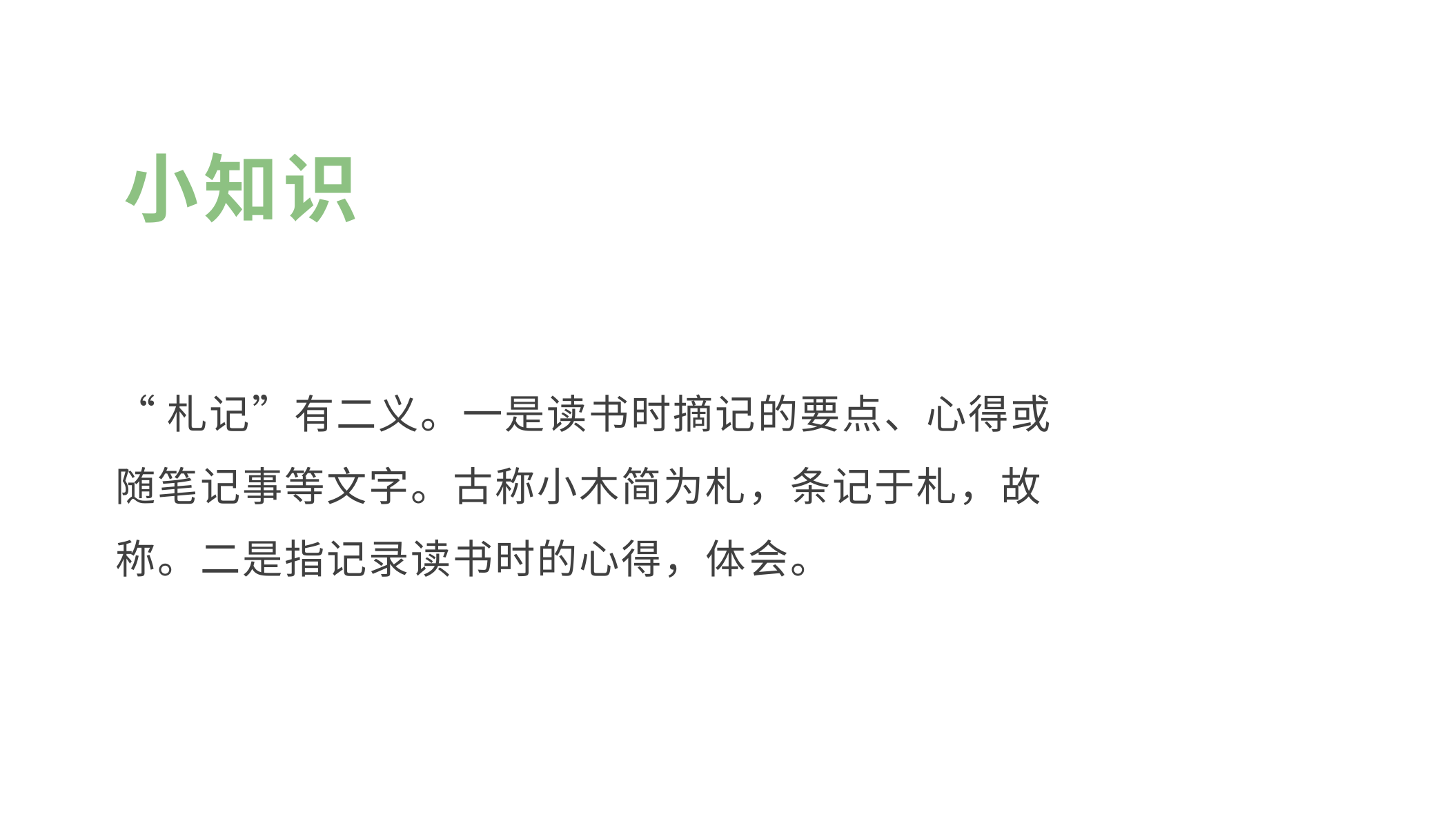

小知识
“札记”有二义。一是读书时摘记的要点、心得或随笔记事等文字。古称小木简为札，条记于札，故称。二是指记录读书时的心得，体会。